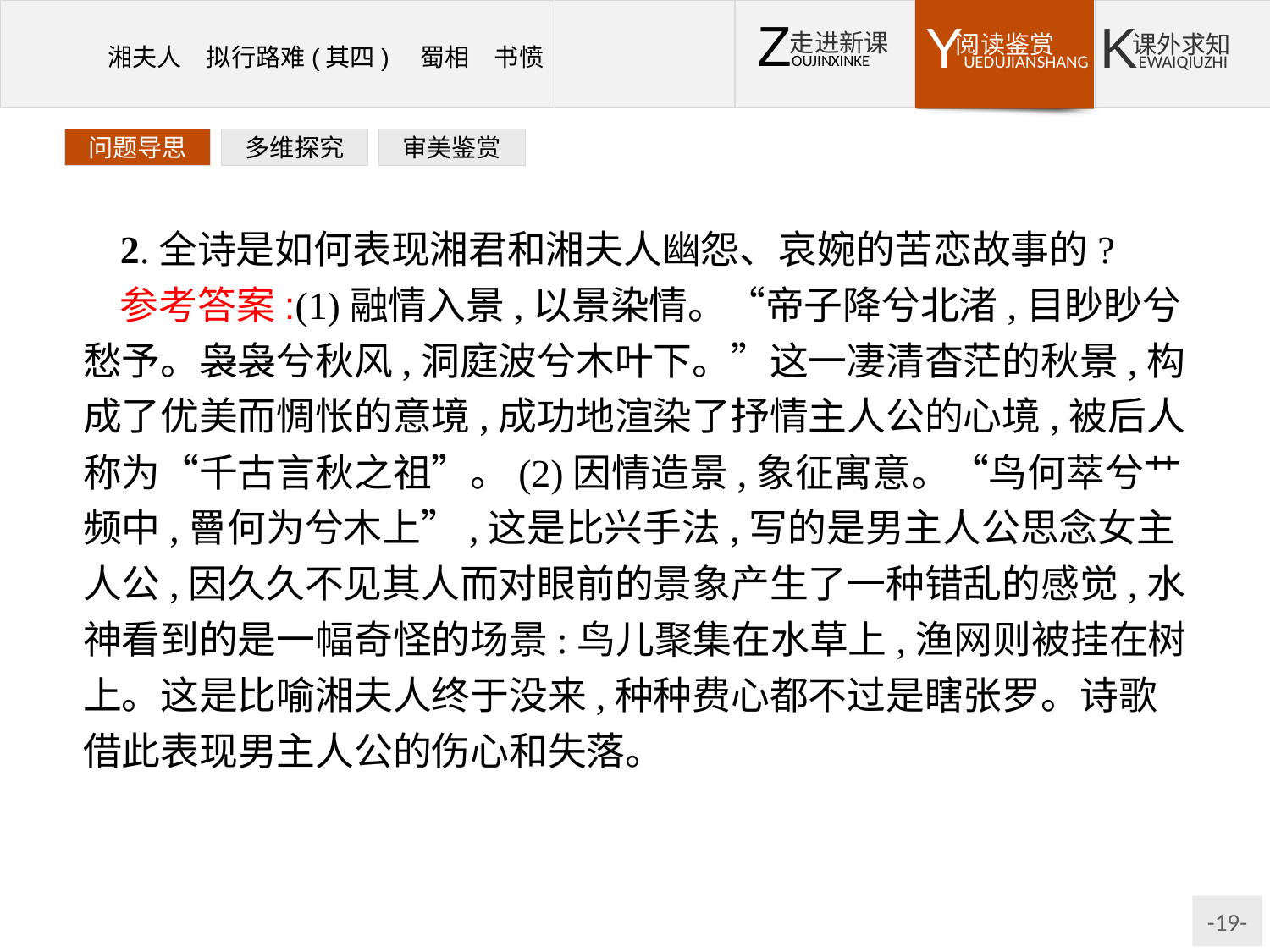

问题导思
多维探究
审美鉴赏
2.全诗是如何表现湘君和湘夫人幽怨、哀婉的苦恋故事的?
参考答案:(1)融情入景,以景染情。“帝子降兮北渚,目眇眇兮愁予。袅袅兮秋风,洞庭波兮木叶下。”这一凄清杳茫的秋景,构成了优美而惆怅的意境,成功地渲染了抒情主人公的心境,被后人称为“千古言秋之祖”。(2)因情造景,象征寓意。“鸟何萃兮艹频中,罾何为兮木上”,这是比兴手法,写的是男主人公思念女主人公,因久久不见其人而对眼前的景象产生了一种错乱的感觉,水神看到的是一幅奇怪的场景:鸟儿聚集在水草上,渔网则被挂在树上。这是比喻湘夫人终于没来,种种费心都不过是瞎张罗。诗歌借此表现男主人公的伤心和失落。